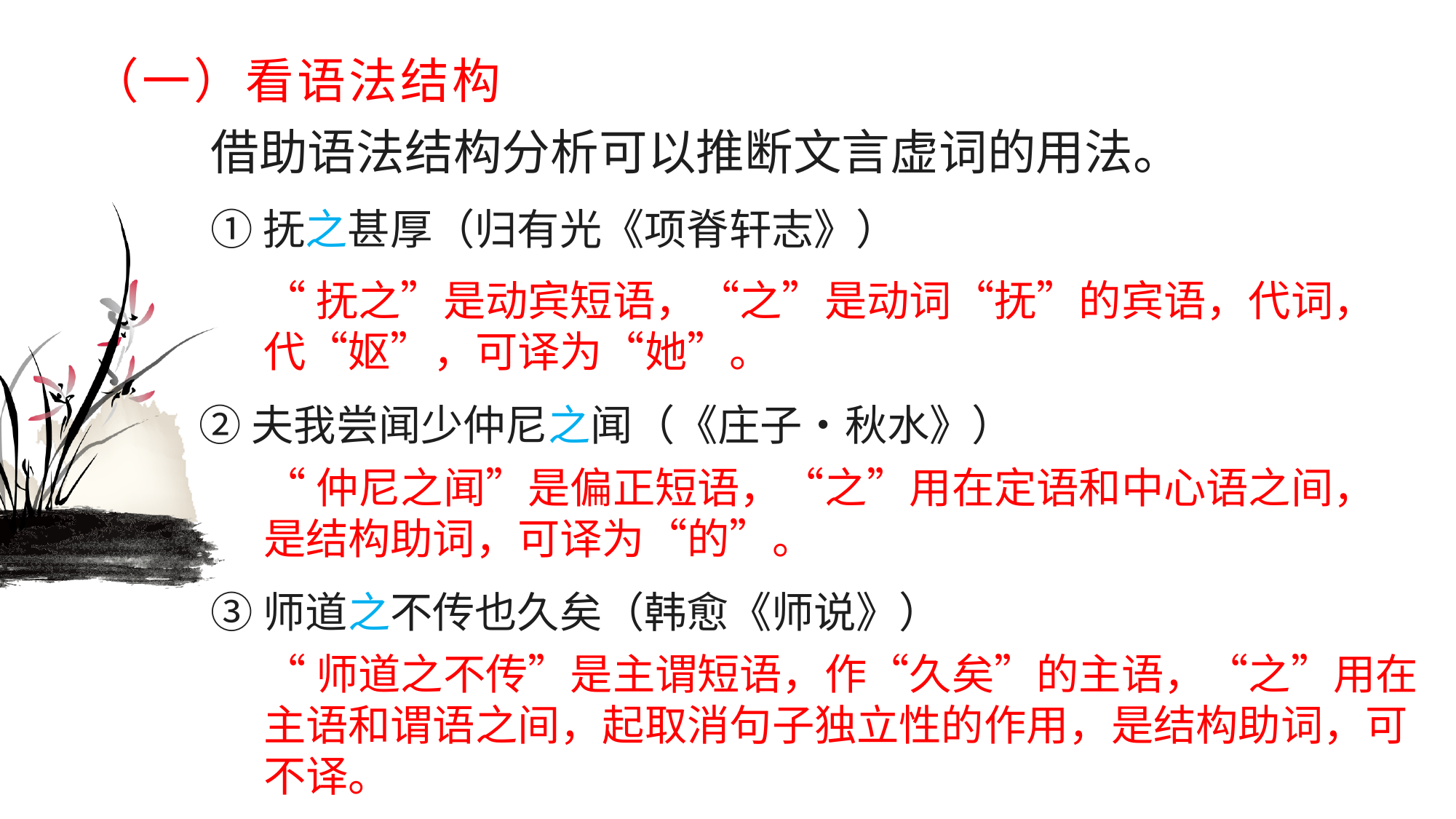

# （一）看语法结构
借助语法结构分析可以推断文言虚词的用法。
①抚之甚厚（归有光《项脊轩志》）
“抚之”是动宾短语，“之”是动词“抚”的宾语，代词，代“妪”，可译为“她”。
②夫我尝闻少仲尼之闻（《庄子•秋水》）
“仲尼之闻”是偏正短语，“之”用在定语和中心语之间，是结构助词，可译为“的”。
③师道之不传也久矣（韩愈《师说》）
“师道之不传”是主谓短语，作“久矣”的主语，“之”用在主语和谓语之间，起取消句子独立性的作用，是结构助词，可不译。